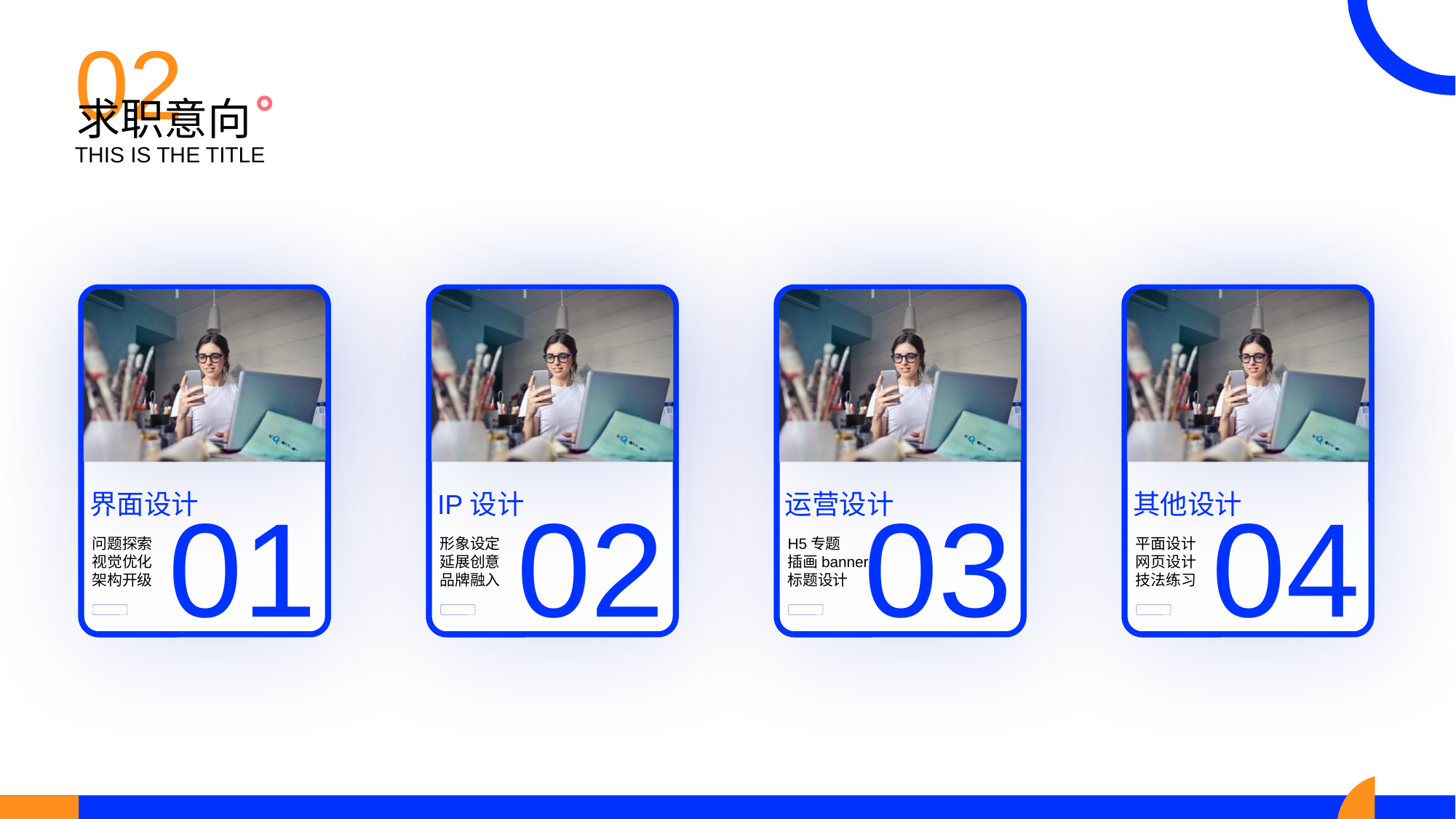

02
求职意向
THIS IS THE TITLE

01
界面设计
问题探索
视觉优化
架构开级

02
IP设计
形象设定
延展创意
品牌融入

03
运营设计
H5专题
插画banner
标题设计

04
其他设计
平面设计
网页设计
技法练习